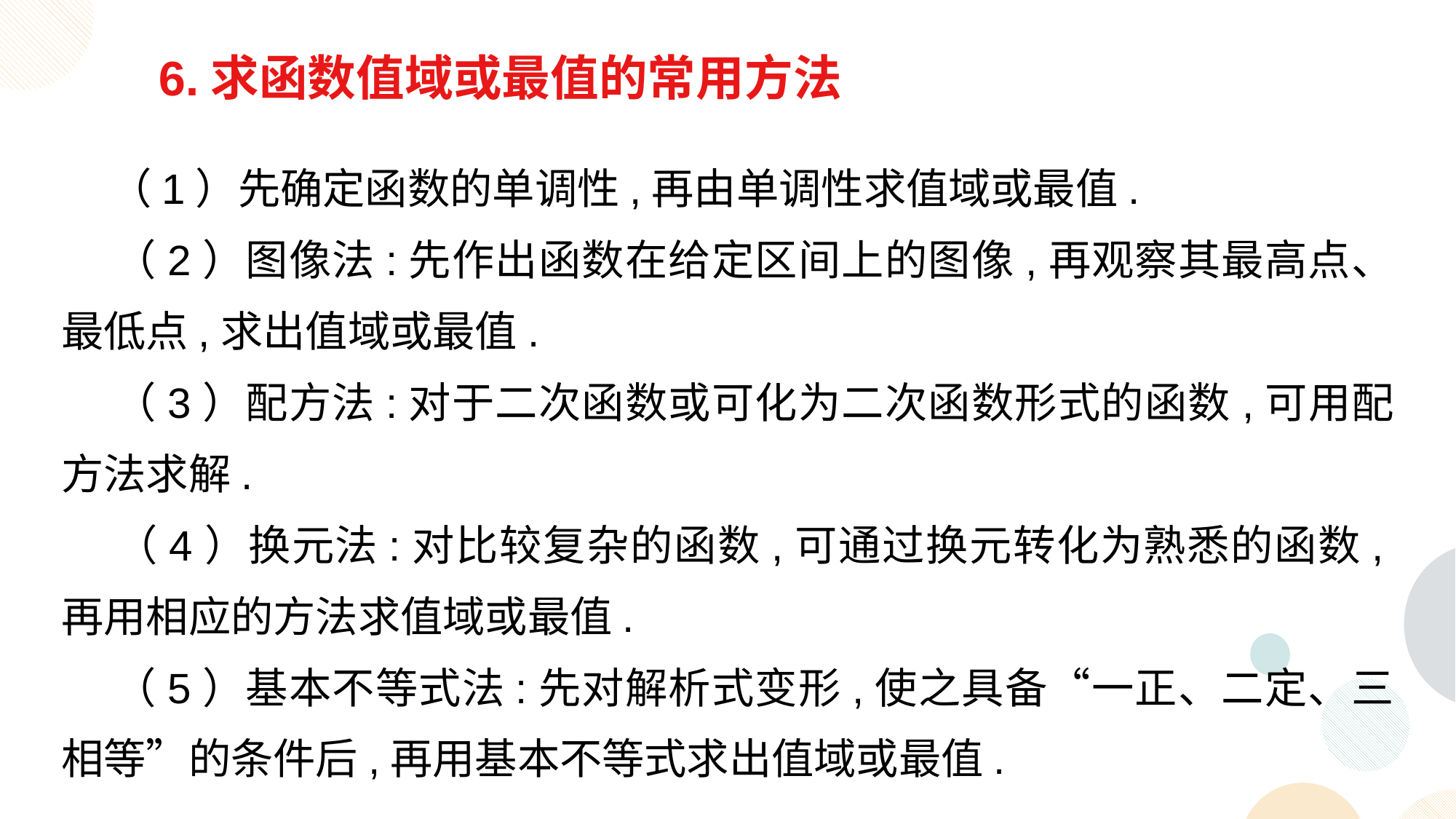

6.求函数值域或最值的常用方法
    （1）先确定函数的单调性,再由单调性求值域或最值.
    （2）图像法:先作出函数在给定区间上的图像,再观察其最高点、最低点,求出值域或最值.
    （3）配方法:对于二次函数或可化为二次函数形式的函数,可用配方法求解.
    （4）换元法:对比较复杂的函数,可通过换元转化为熟悉的函数,再用相应的方法求值域或最值.
    （5）基本不等式法:先对解析式变形,使之具备“一正、二定、三相等”的条件后,再用基本不等式求出值域或最值.